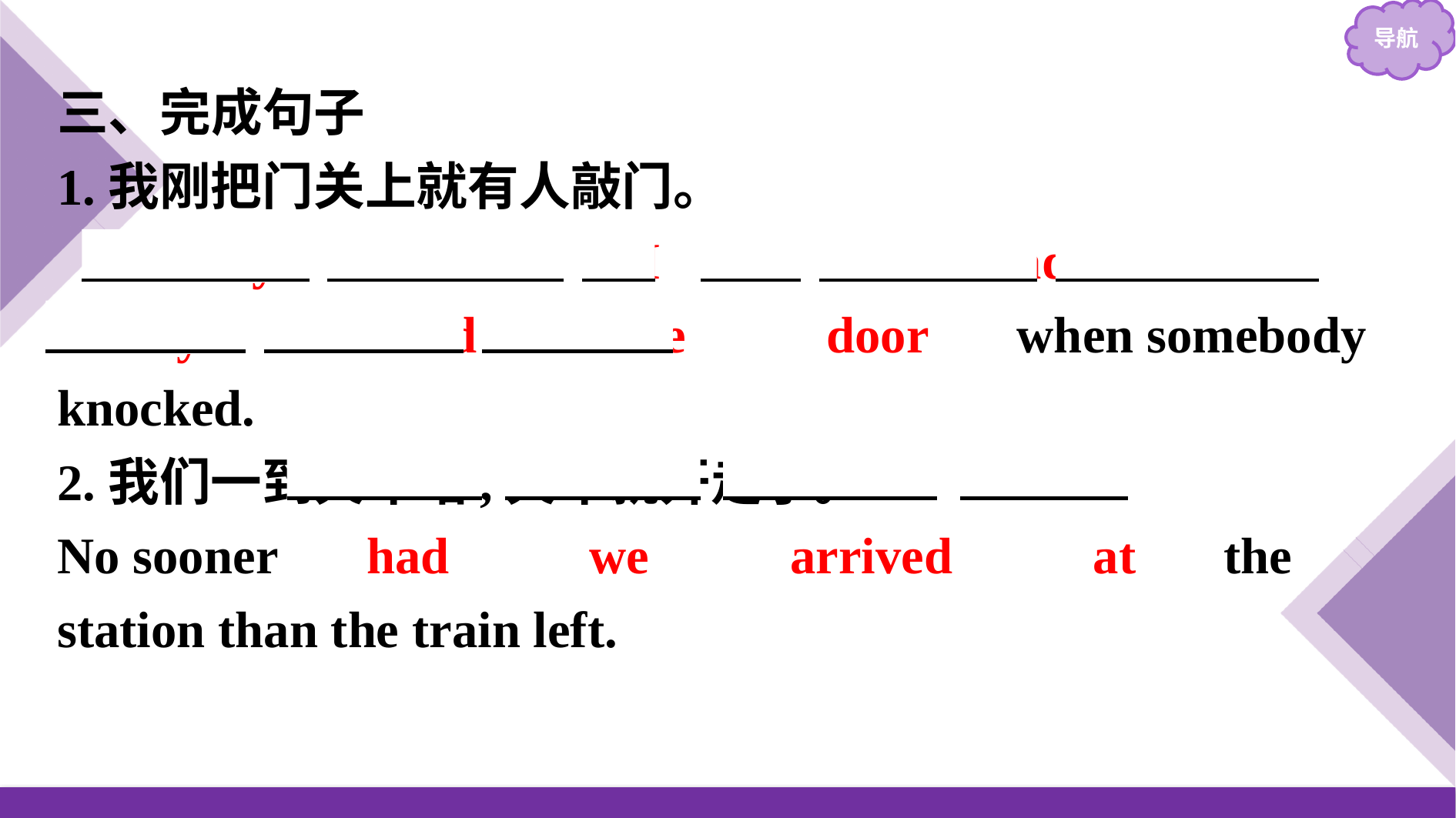

三、完成句子
1.我刚把门关上就有人敲门。
　Hardly　 　had　 　I　/　I　 　had　 　hardly　 　closed　 　the　 　door　 when somebody knocked.
2.我们一到火车站,火车就开走了。
No sooner 　had　 　we　 　arrived　 　at　 the station than the train left.